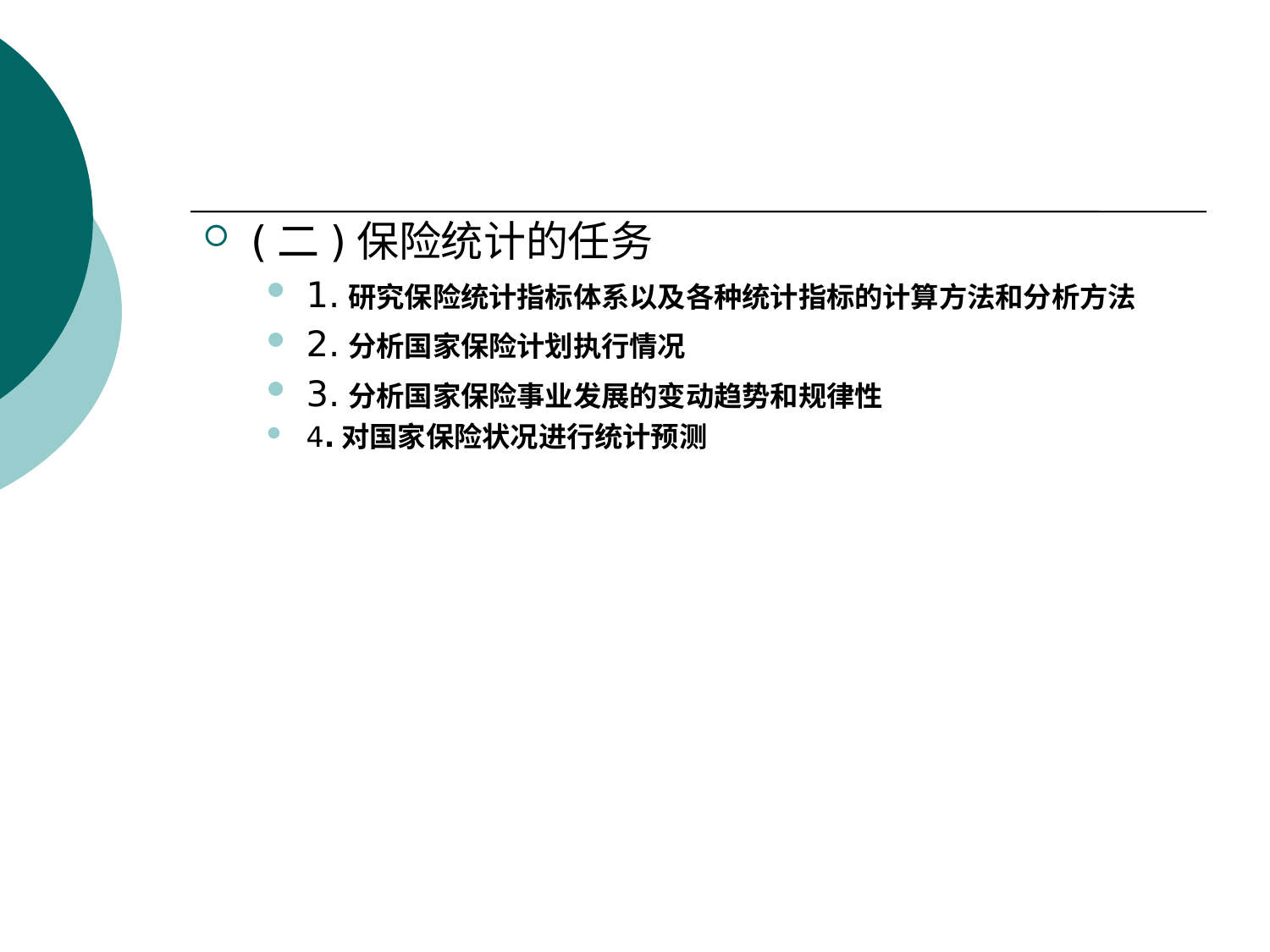

#
(二)保险统计的任务
1.研究保险统计指标体系以及各种统计指标的计算方法和分析方法
2.分析国家保险计划执行情况
3.分析国家保险事业发展的变动趋势和规律性
4.对国家保险状况进行统计预测